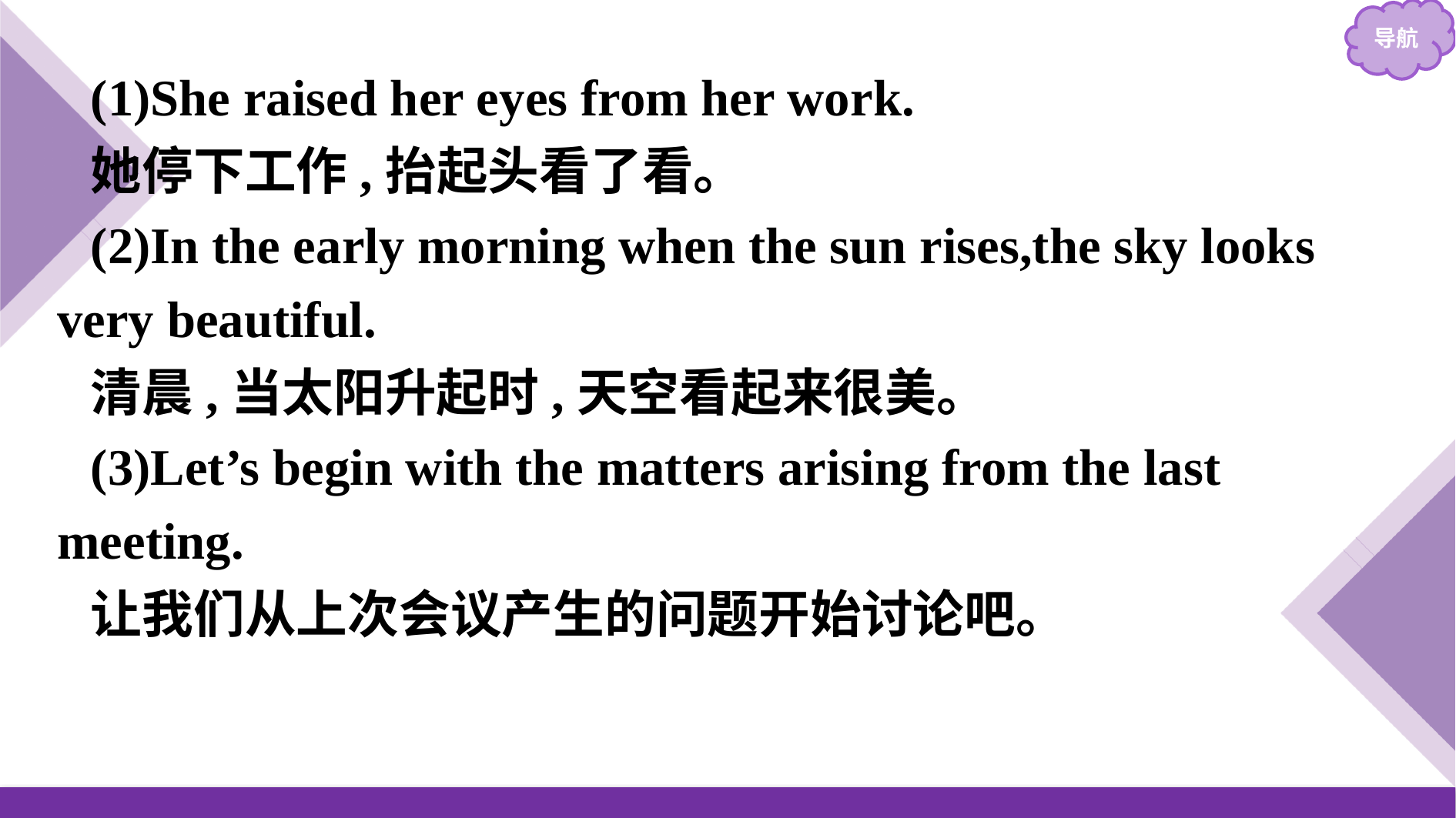

(1)She raised her eyes from her work.
她停下工作,抬起头看了看。
(2)In the early morning when the sun rises,the sky looks very beautiful.
清晨,当太阳升起时,天空看起来很美。
(3)Let’s begin with the matters arising from the last meeting.
让我们从上次会议产生的问题开始讨论吧。